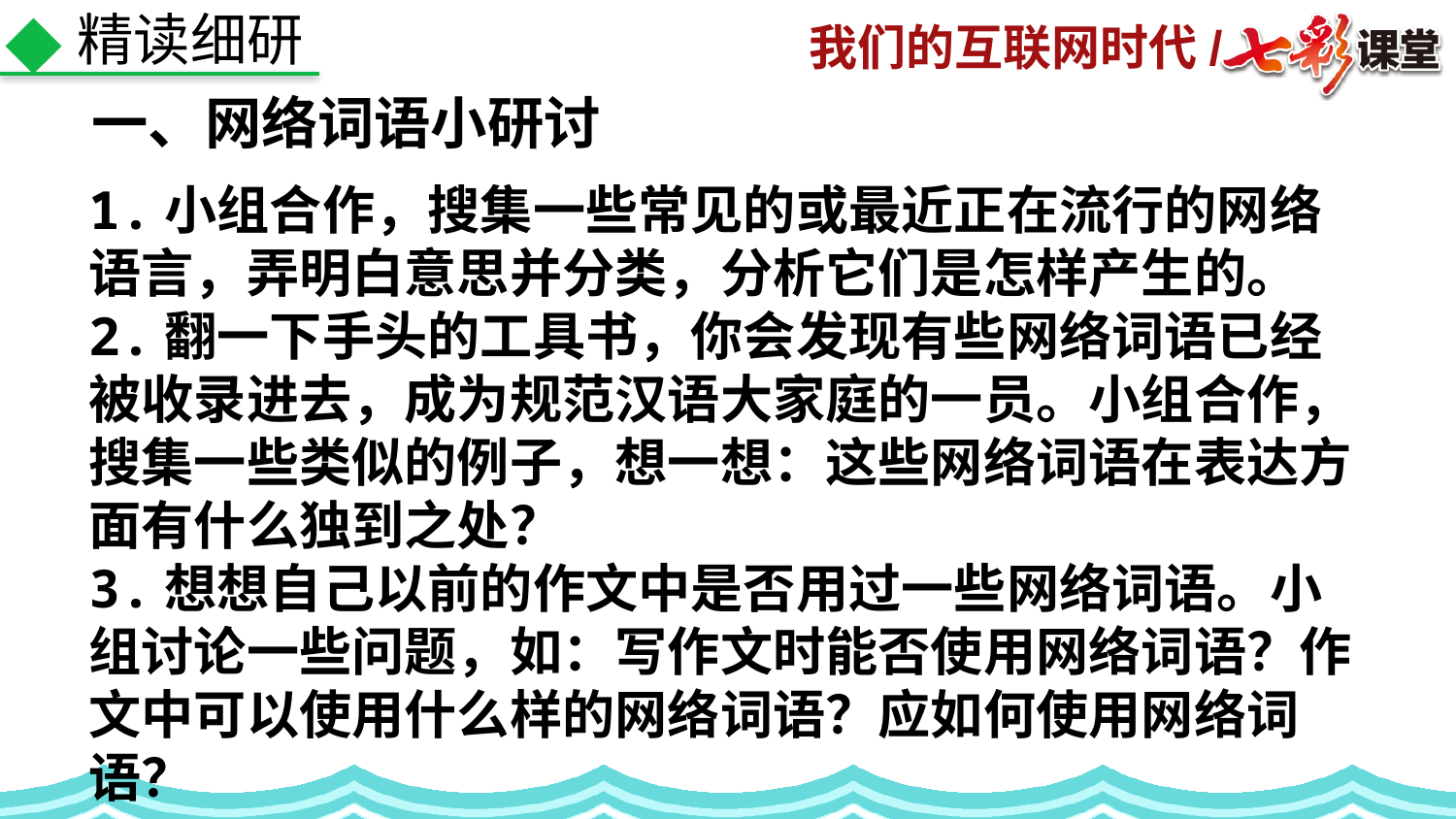

精读细研

一、网络词语小研讨
1.小组合作，搜集一些常见的或最近正在流行的网络语言，弄明白意思并分类，分析它们是怎样产生的。
2.翻一下手头的工具书，你会发现有些网络词语已经被收录进去，成为规范汉语大家庭的一员。小组合作，搜集一些类似的例子，想一想：这些网络词语在表达方面有什么独到之处？
3.想想自己以前的作文中是否用过一些网络词语。小组讨论一些问题，如：写作文时能否使用网络词语？作文中可以使用什么样的网络词语？应如何使用网络词语？